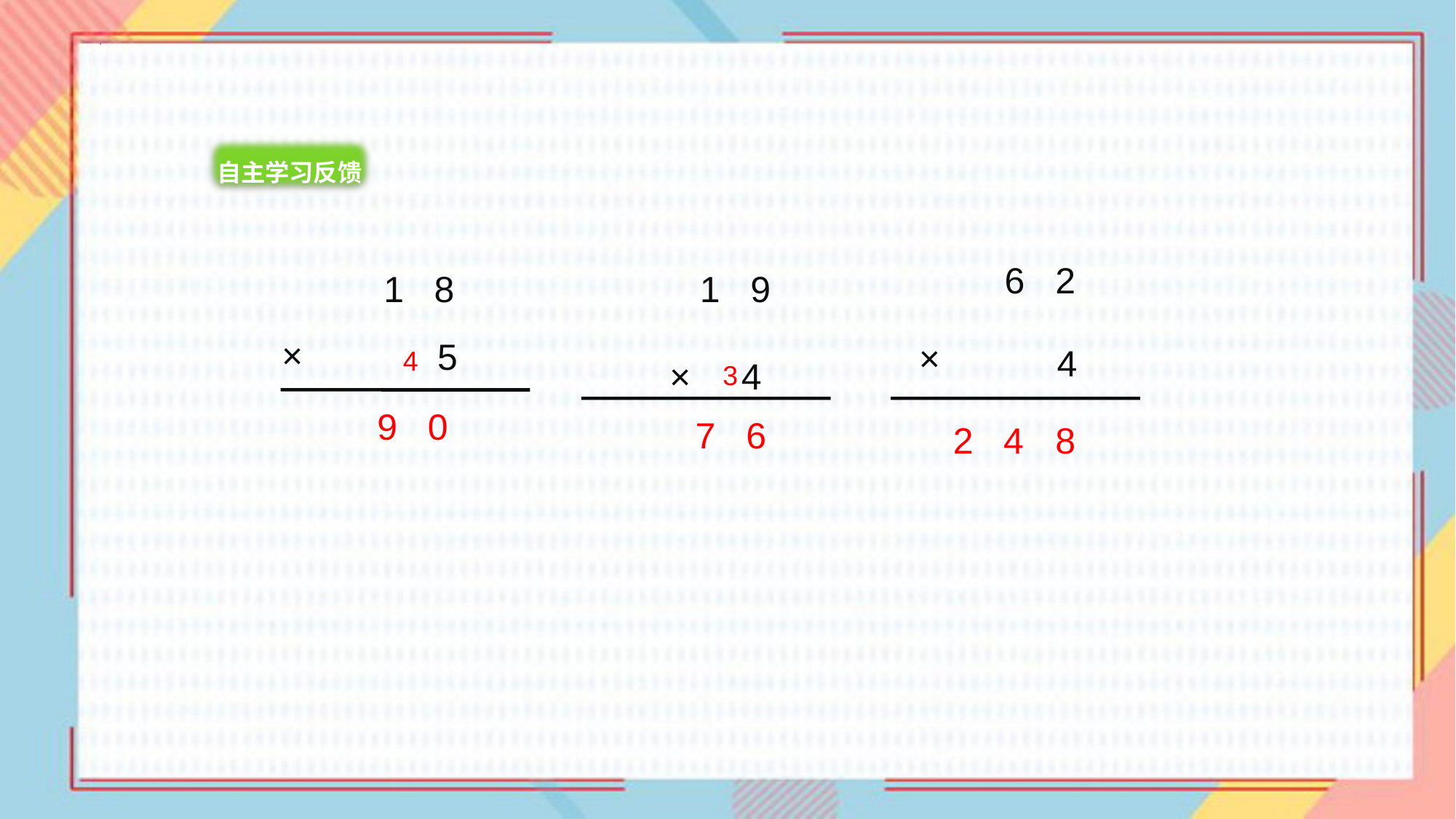

自主学习反馈
6   2
    1   8
   1   9

×     4
×
5
×
4
4
3

9   0

7   6
8
2   4